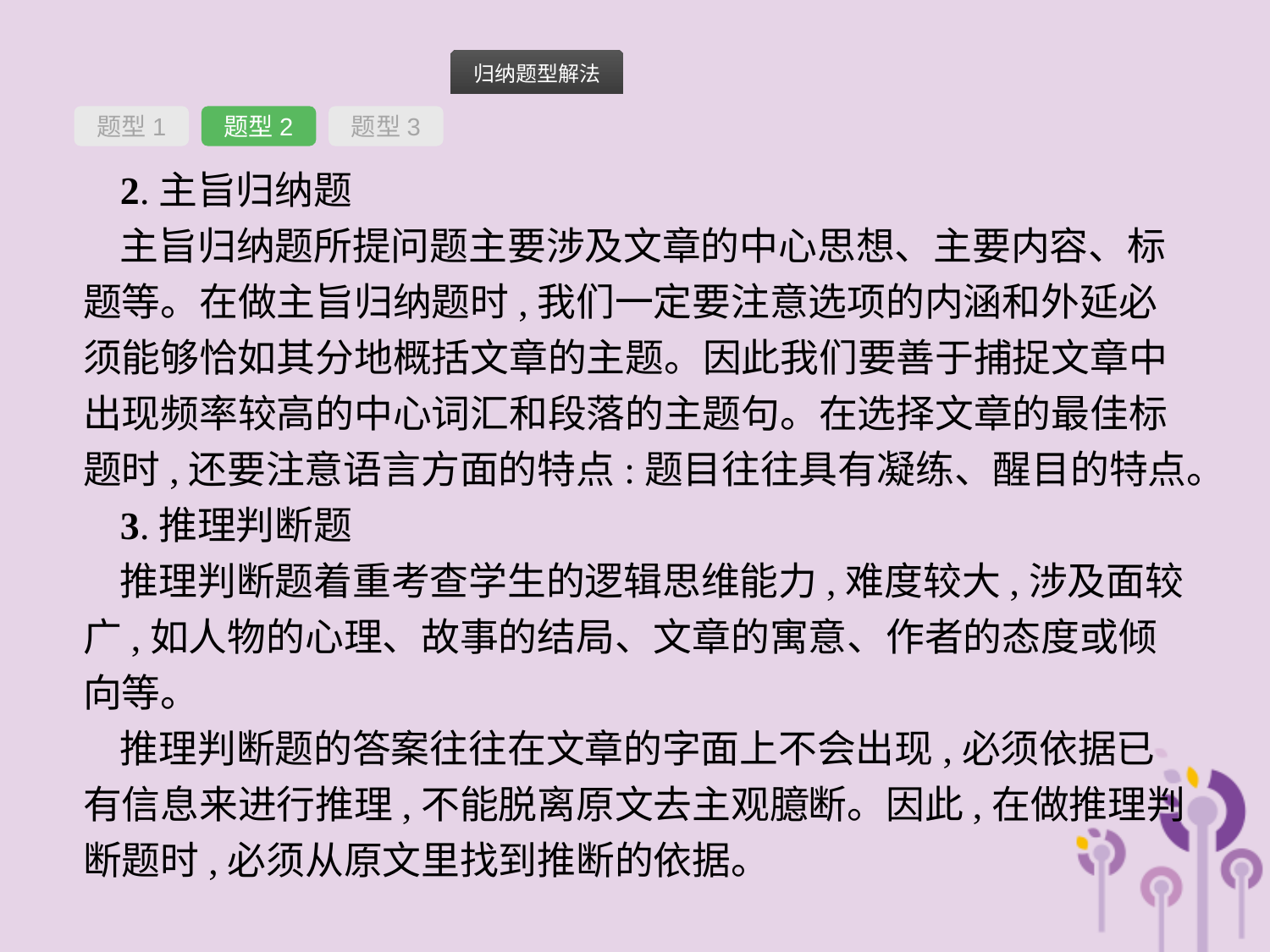

题型1
题型2
题型3
2.主旨归纳题
主旨归纳题所提问题主要涉及文章的中心思想、主要内容、标题等。在做主旨归纳题时,我们一定要注意选项的内涵和外延必须能够恰如其分地概括文章的主题。因此我们要善于捕捉文章中出现频率较高的中心词汇和段落的主题句。在选择文章的最佳标题时,还要注意语言方面的特点:题目往往具有凝练、醒目的特点。
3.推理判断题
推理判断题着重考查学生的逻辑思维能力,难度较大,涉及面较广,如人物的心理、故事的结局、文章的寓意、作者的态度或倾向等。
推理判断题的答案往往在文章的字面上不会出现,必须依据已有信息来进行推理,不能脱离原文去主观臆断。因此,在做推理判断题时,必须从原文里找到推断的依据。